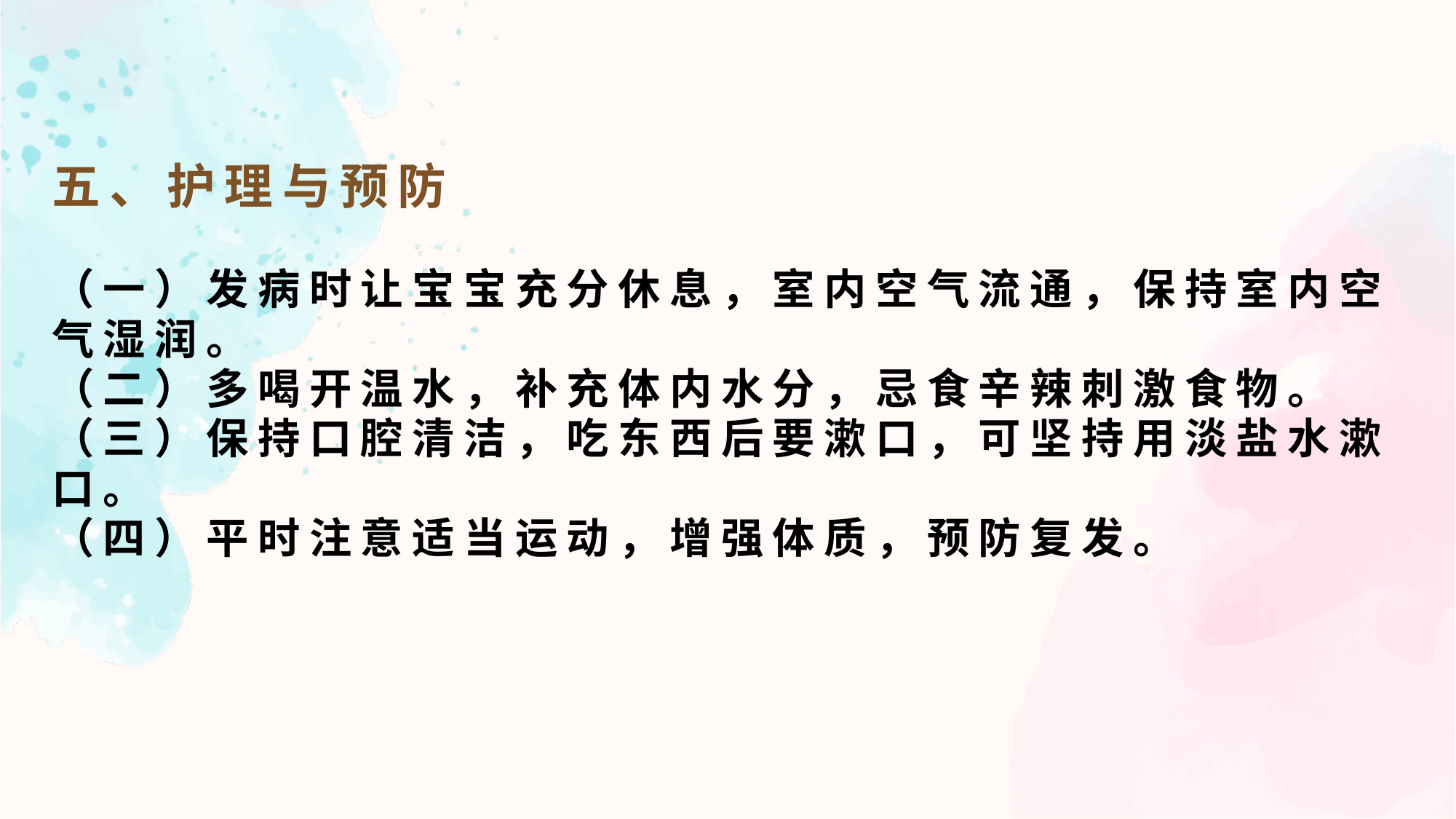

五、护理与预防

（一）发病时让宝宝充分休息，室内空气流通，保持室内空气湿润。
（二）多喝开温水，补充体内水分，忌食辛辣刺激食物。
（三）保持口腔清洁，吃东西后要漱口，可坚持用淡盐水漱口。
（四）平时注意适当运动，增强体质，预防复发。